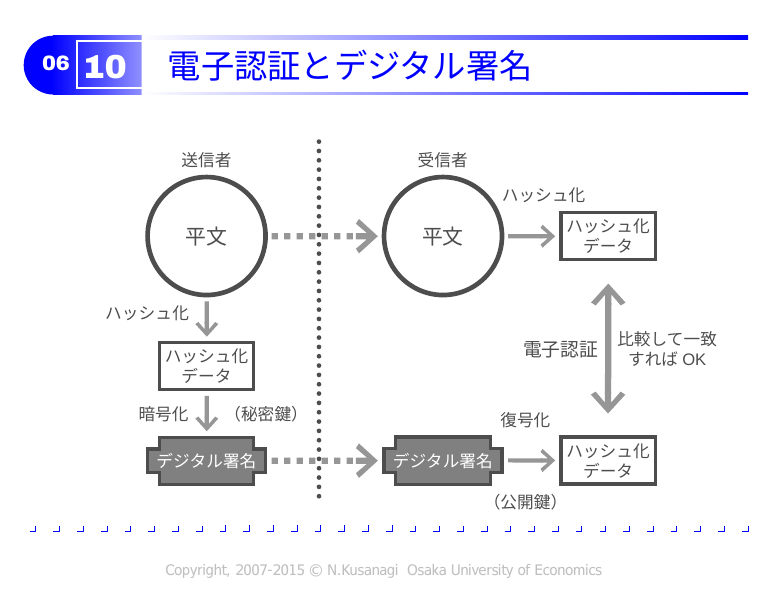

# 10   電子認証とデジタル署名

送信者
受信者
平文
平文

ハッシュ化
ハッシュ化
データ

ハッシュ化

電子認証
比較して一致
すればOK
ハッシュ化
データ

暗号化
（秘密鍵）

復号化

デジタル署名
ハッシュ化
データ
デジタル署名
（公開鍵）